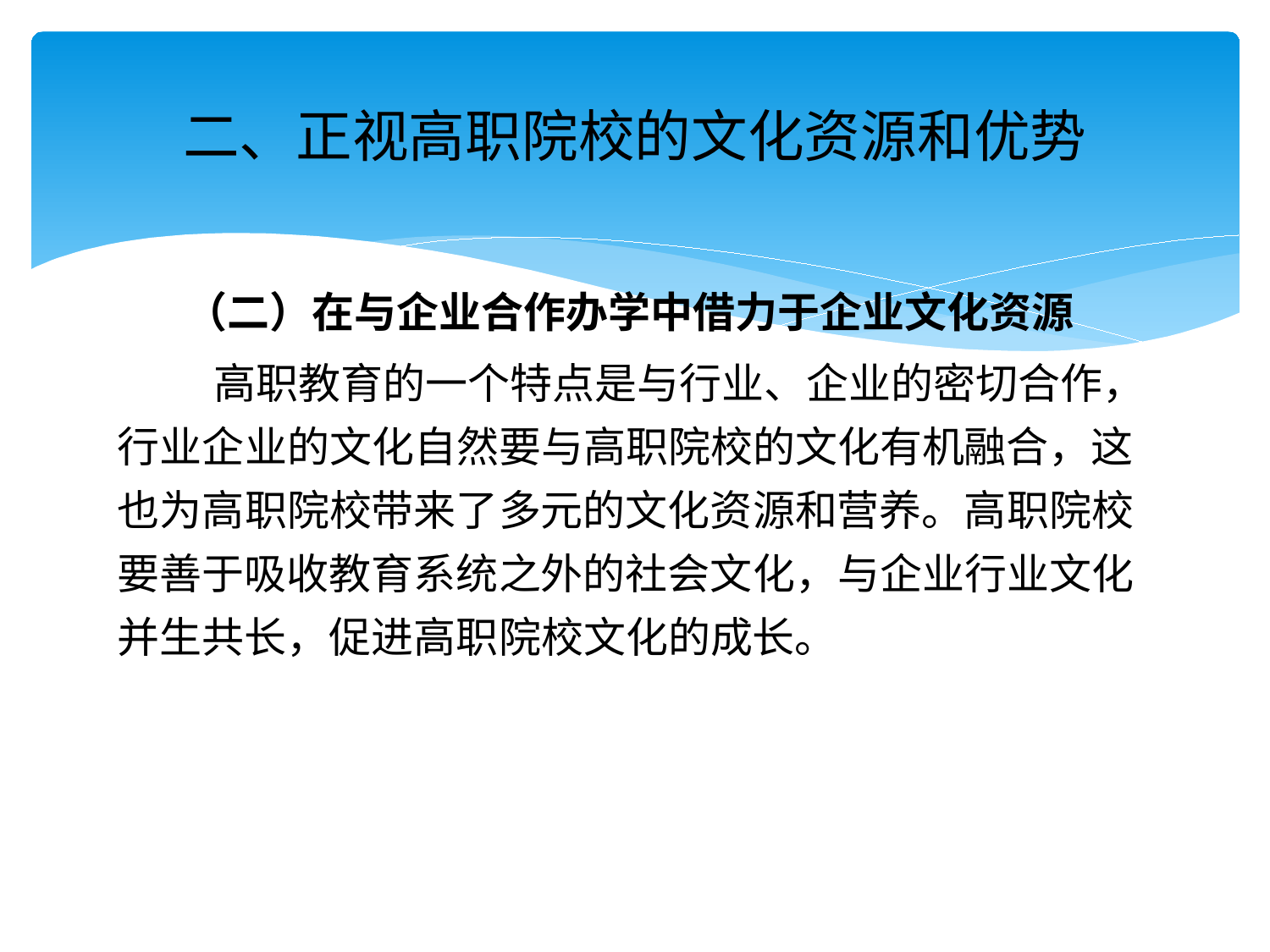

# 二、正视高职院校的文化资源和优势
      （二）在与企业合作办学中借力于企业文化资源
         高职教育的一个特点是与行业、企业的密切合作，行业企业的文化自然要与高职院校的文化有机融合，这也为高职院校带来了多元的文化资源和营养。高职院校要善于吸收教育系统之外的社会文化，与企业行业文化并生共长，促进高职院校文化的成长。